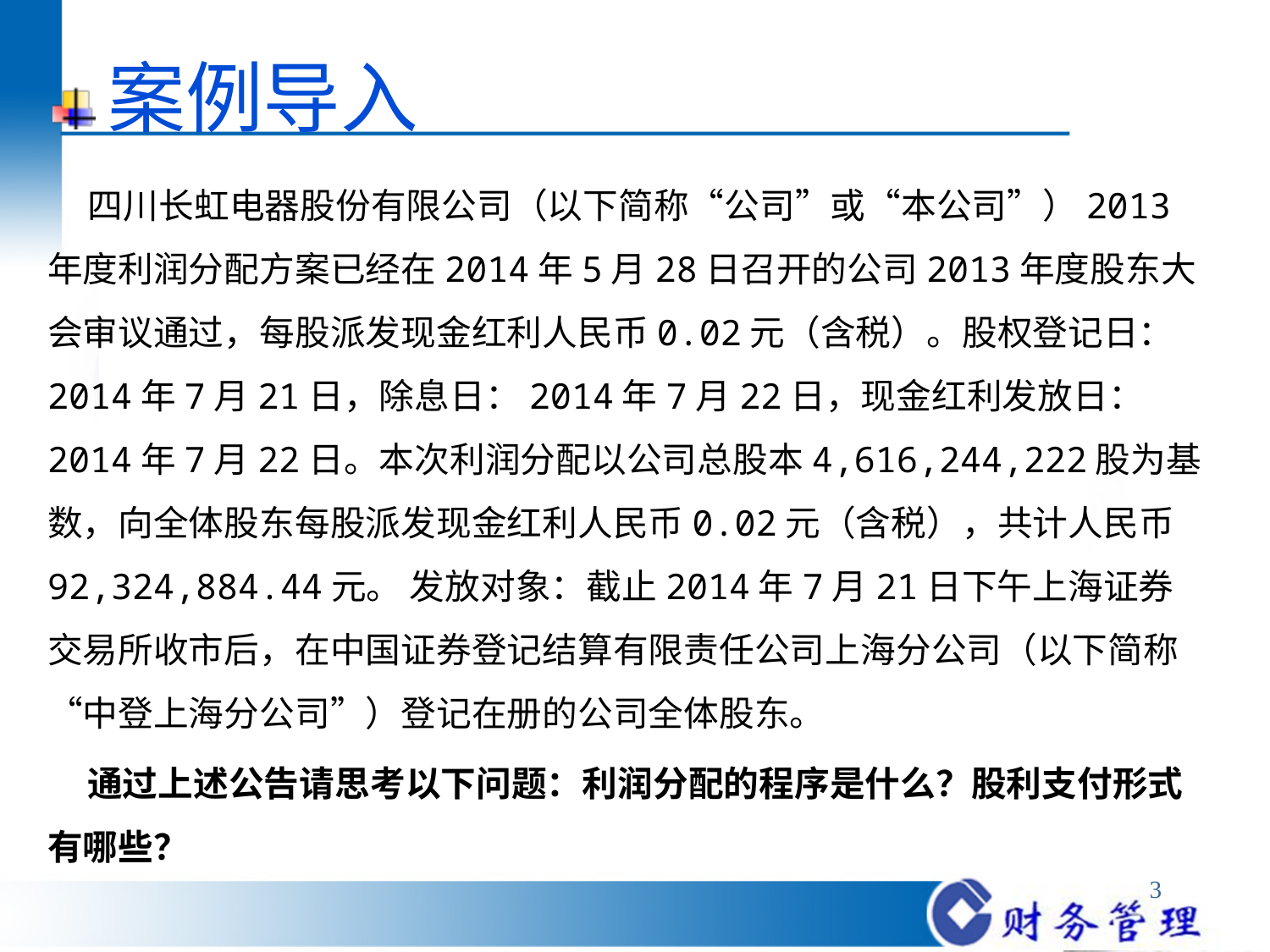

# 案例导入
    四川长虹电器股份有限公司（以下简称“公司”或“本公司”）2013年度利润分配方案已经在2014年5月28日召开的公司2013年度股东大会审议通过，每股派发现金红利人民币0.02元（含税）。股权登记日：2014年7月21日，除息日：2014年7月22日，现金红利发放日：2014年7月22日。本次利润分配以公司总股本4,616,244,222股为基数，向全体股东每股派发现金红利人民币0.02元（含税），共计人民币92,324,884.44元。 发放对象：截止2014年7月21日下午上海证券交易所收市后，在中国证券登记结算有限责任公司上海分公司（以下简称“中登上海分公司”）登记在册的公司全体股东。
    通过上述公告请思考以下问题：利润分配的程序是什么？股利支付形式有哪些？

3